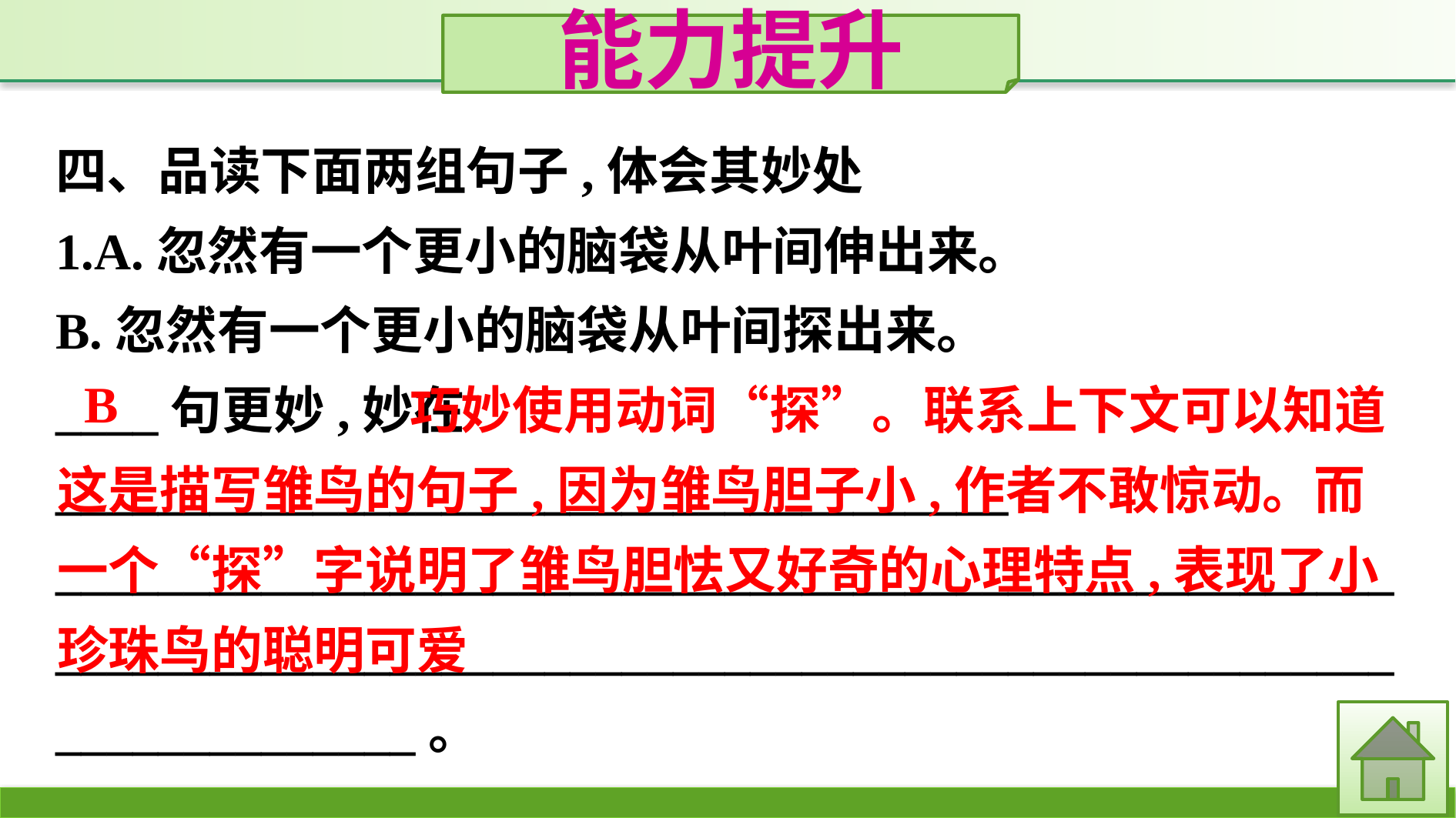

能力提升
四、品读下面两组句子,体会其妙处
1.A.忽然有一个更小的脑袋从叶间伸出来。
B.忽然有一个更小的脑袋从叶间探出来。
____句更妙,妙在_____________________________________
______________________________________________________________________________________________________________________。
                             巧妙使用动词“探”。联系上下文可以知道这是描写雏鸟的句子,因为雏鸟胆子小,作者不敢惊动。而一个“探”字说明了雏鸟胆怯又好奇的心理特点,表现了小珍珠鸟的聪明可爱
B